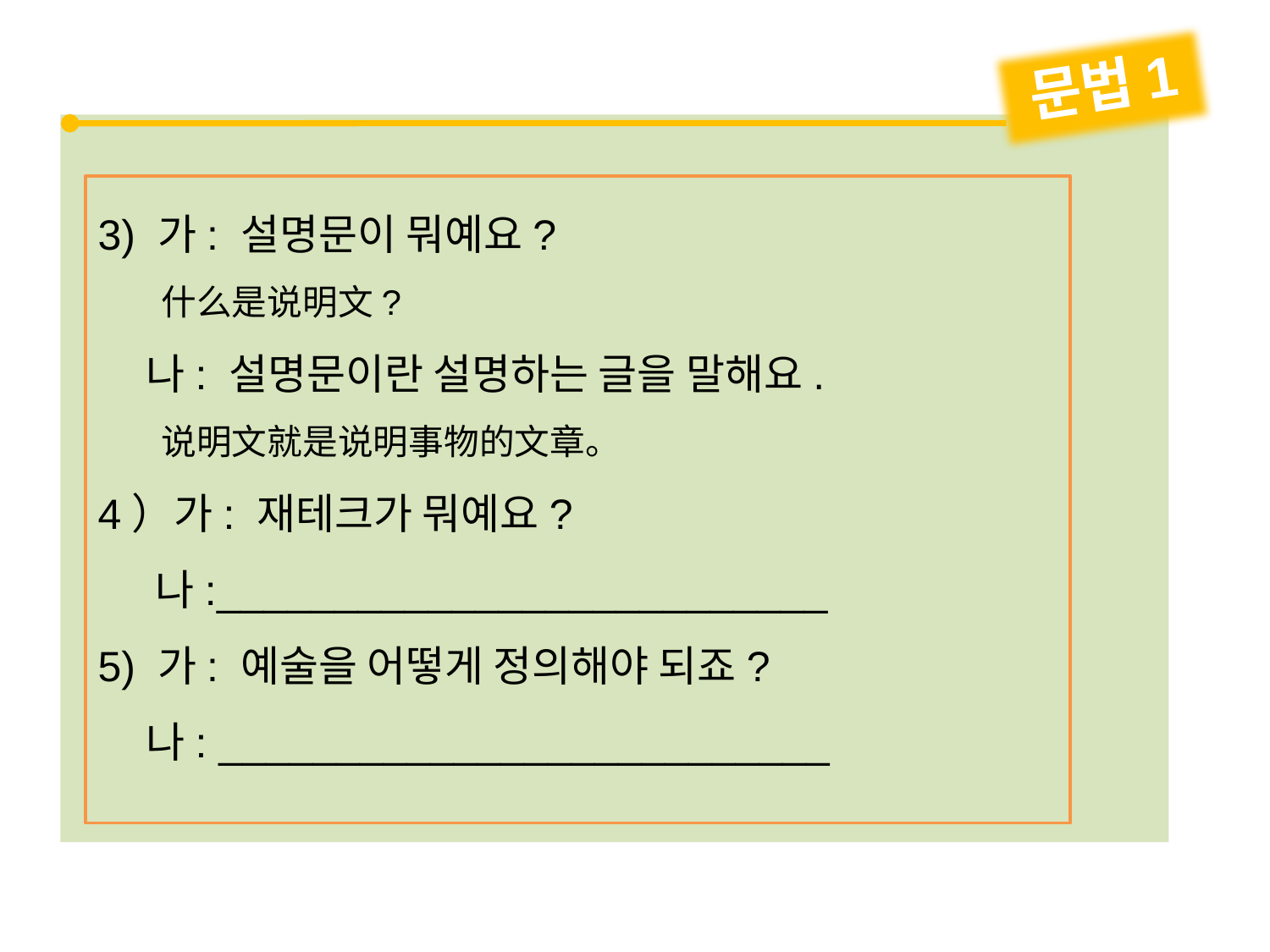

문법1

3) 가: 설명문이 뭐예요?
       什么是说明文?
    나: 설명문이란 설명하는 글을 말해요.
       说明文就是说明事物的文章。
4）가: 재테크가 뭐예요?
     나:__________________________
5) 가: 예술을 어떻게 정의해야 되죠?
    나: __________________________